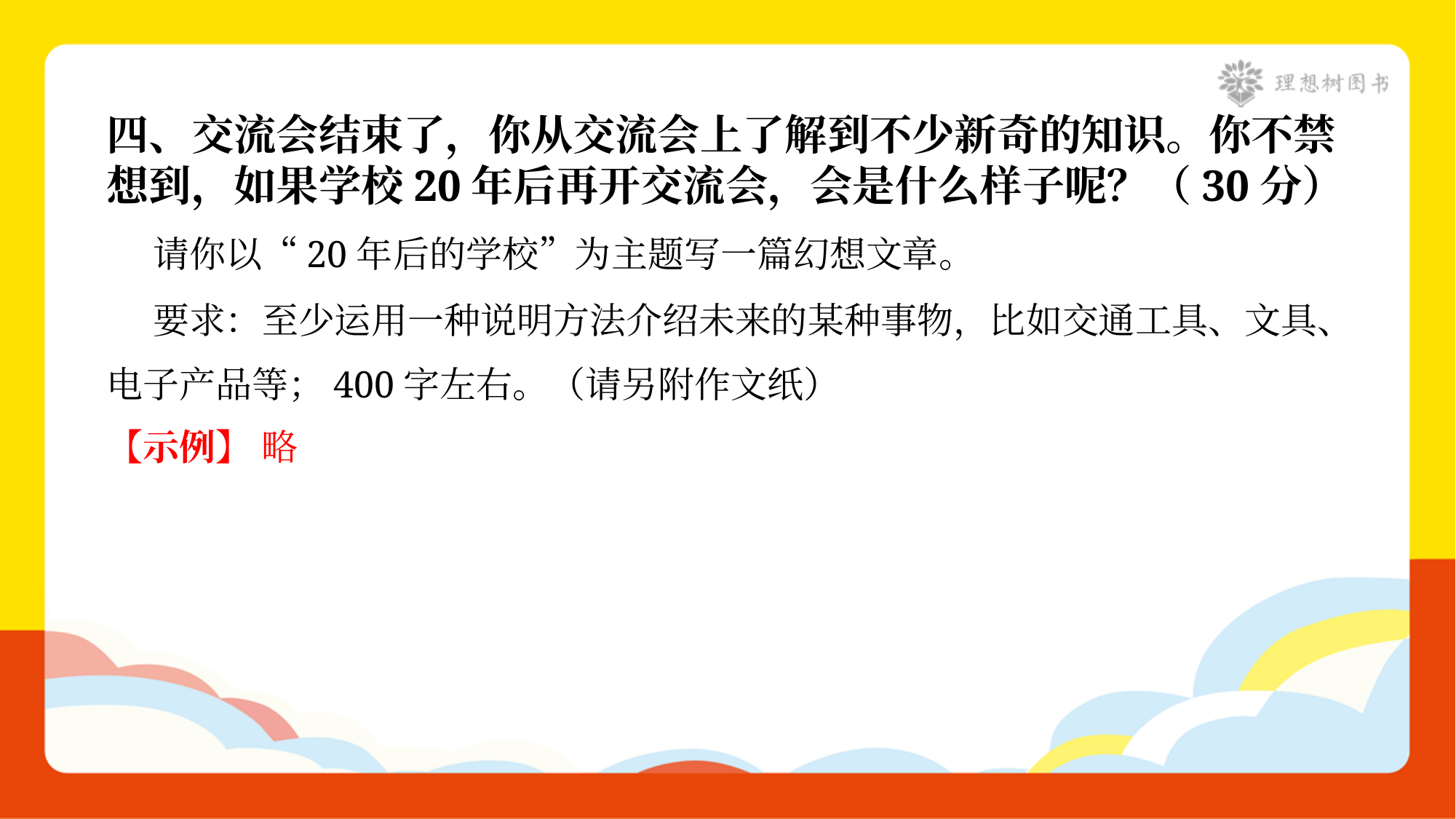

四、交流会结束了，你从交流会上了解到不少新奇的知识。你不禁
想到，如果学校20年后再开交流会，会是什么样子呢？（30分）
    请你以“20年后的学校”为主题写一篇幻想文章。
    要求：至少运用一种说明方法介绍未来的某种事物，比如交通工具、文具、
电子产品等；400字左右。（请另附作文纸）
【示例】 略